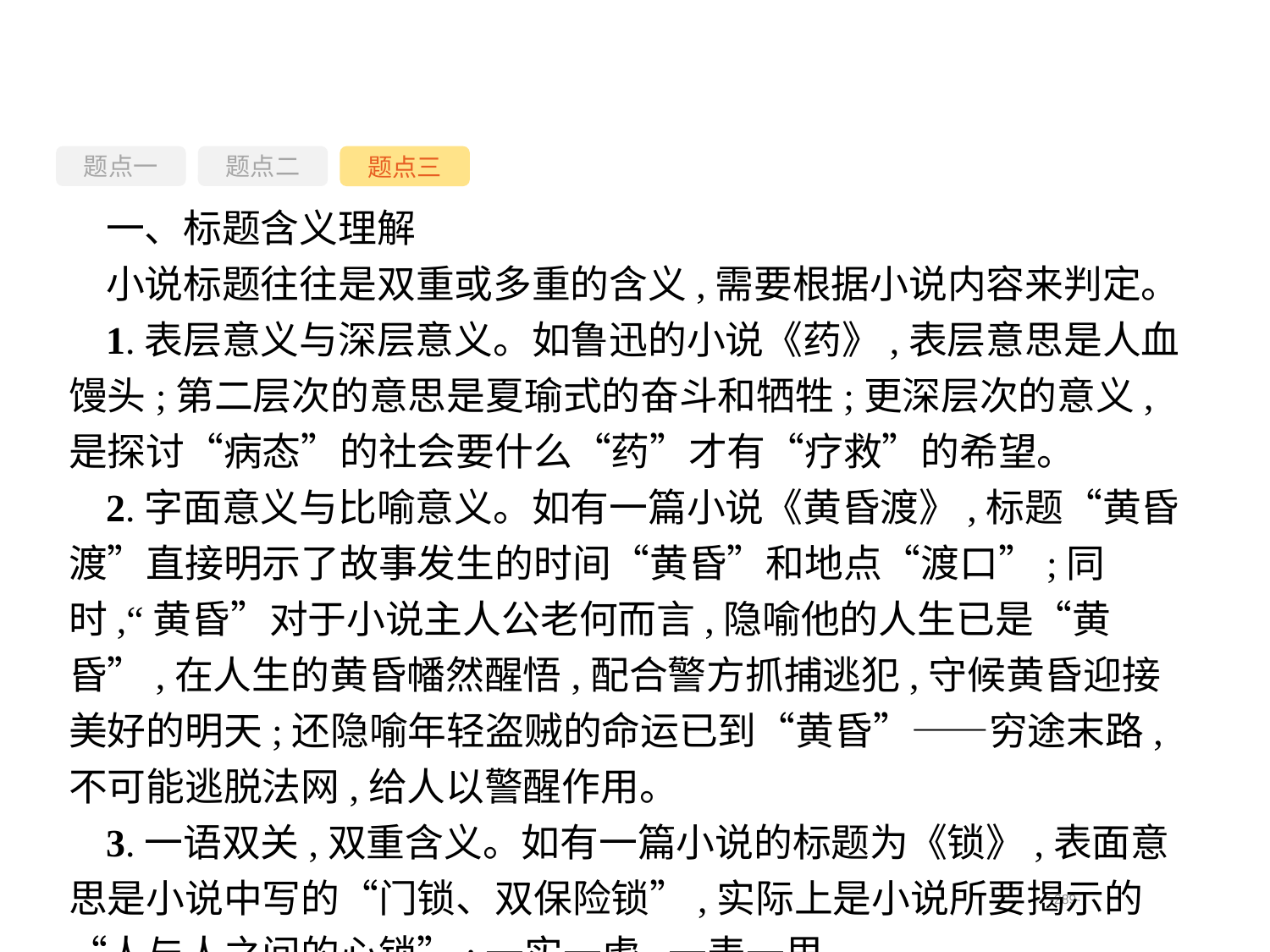

题点一
题点三
题点二
一、标题含义理解
小说标题往往是双重或多重的含义,需要根据小说内容来判定。
1.表层意义与深层意义。如鲁迅的小说《药》,表层意思是人血馒头;第二层次的意思是夏瑜式的奋斗和牺牲;更深层次的意义,是探讨“病态”的社会要什么“药”才有“疗救”的希望。
2.字面意义与比喻意义。如有一篇小说《黄昏渡》,标题“黄昏渡”直接明示了故事发生的时间“黄昏”和地点“渡口”;同时,“黄昏”对于小说主人公老何而言,隐喻他的人生已是“黄昏”,在人生的黄昏幡然醒悟,配合警方抓捕逃犯,守候黄昏迎接美好的明天;还隐喻年轻盗贼的命运已到“黄昏”——穷途末路,不可能逃脱法网,给人以警醒作用。
3.一语双关,双重含义。如有一篇小说的标题为《锁》,表面意思是小说中写的“门锁、双保险锁”,实际上是小说所要揭示的“人与人之间的心锁”;一实一虚,一表一里。
-289-